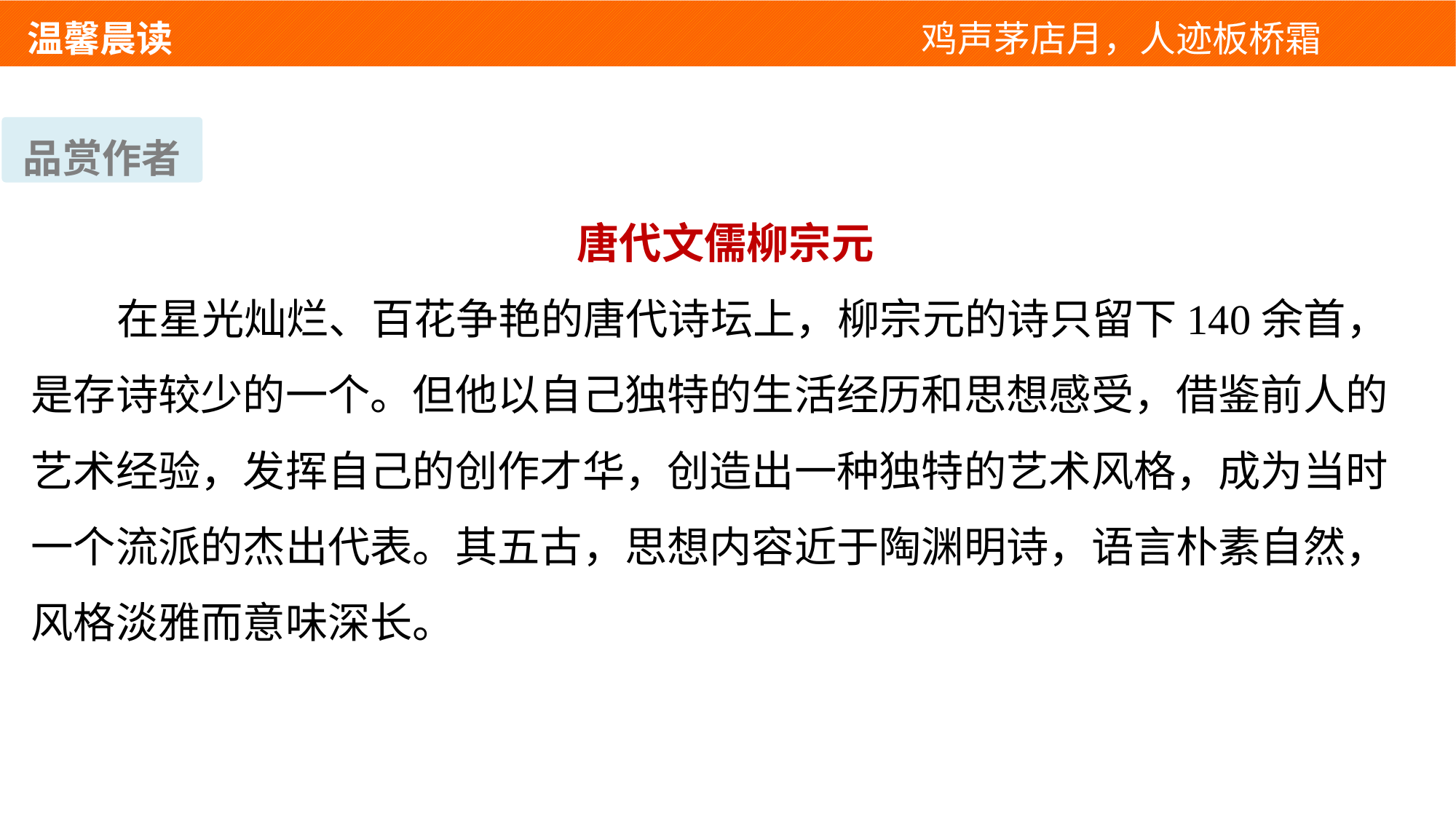

温馨晨读                                     　 　　　　　　　　　　　鸡声茅店月，人迹板桥霜
品赏作者
					唐代文儒柳宗元
        在星光灿烂、百花争艳的唐代诗坛上，柳宗元的诗只留下140余首，是存诗较少的一个。但他以自己独特的生活经历和思想感受，借鉴前人的艺术经验，发挥自己的创作才华，创造出一种独特的艺术风格，成为当时一个流派的杰出代表。其五古，思想内容近于陶渊明诗，语言朴素自然，风格淡雅而意味深长。